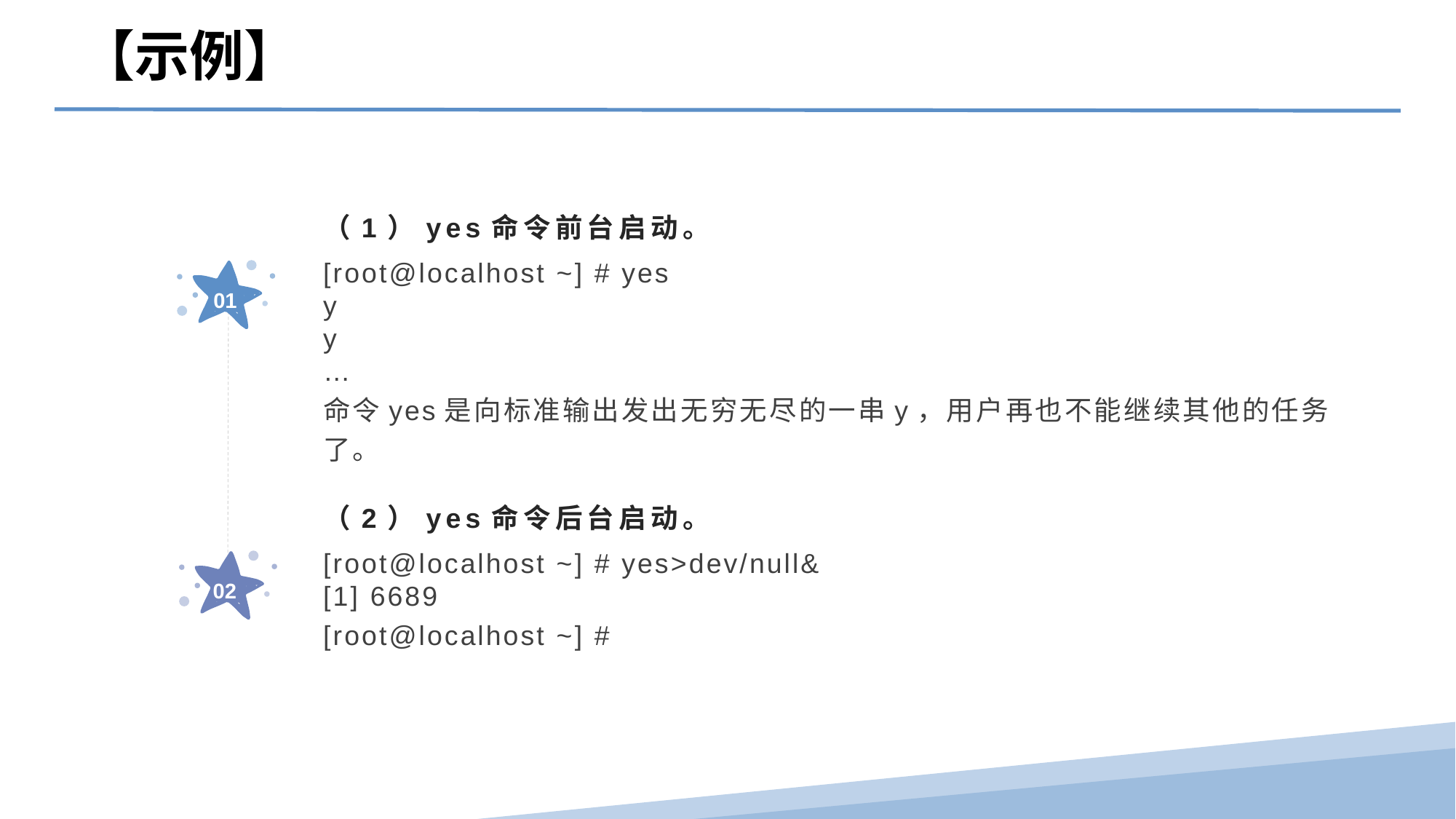

【示例】
（1）yes命令前台启动。
[root@localhost ~] # yes
y
y
…
命令yes是向标准输出发出无穷无尽的一串y，用户再也不能继续其他的任务了。

01
（2）yes命令后台启动。
[root@localhost ~] # yes>dev/null&
[1] 6689
[root@localhost ~] #

02